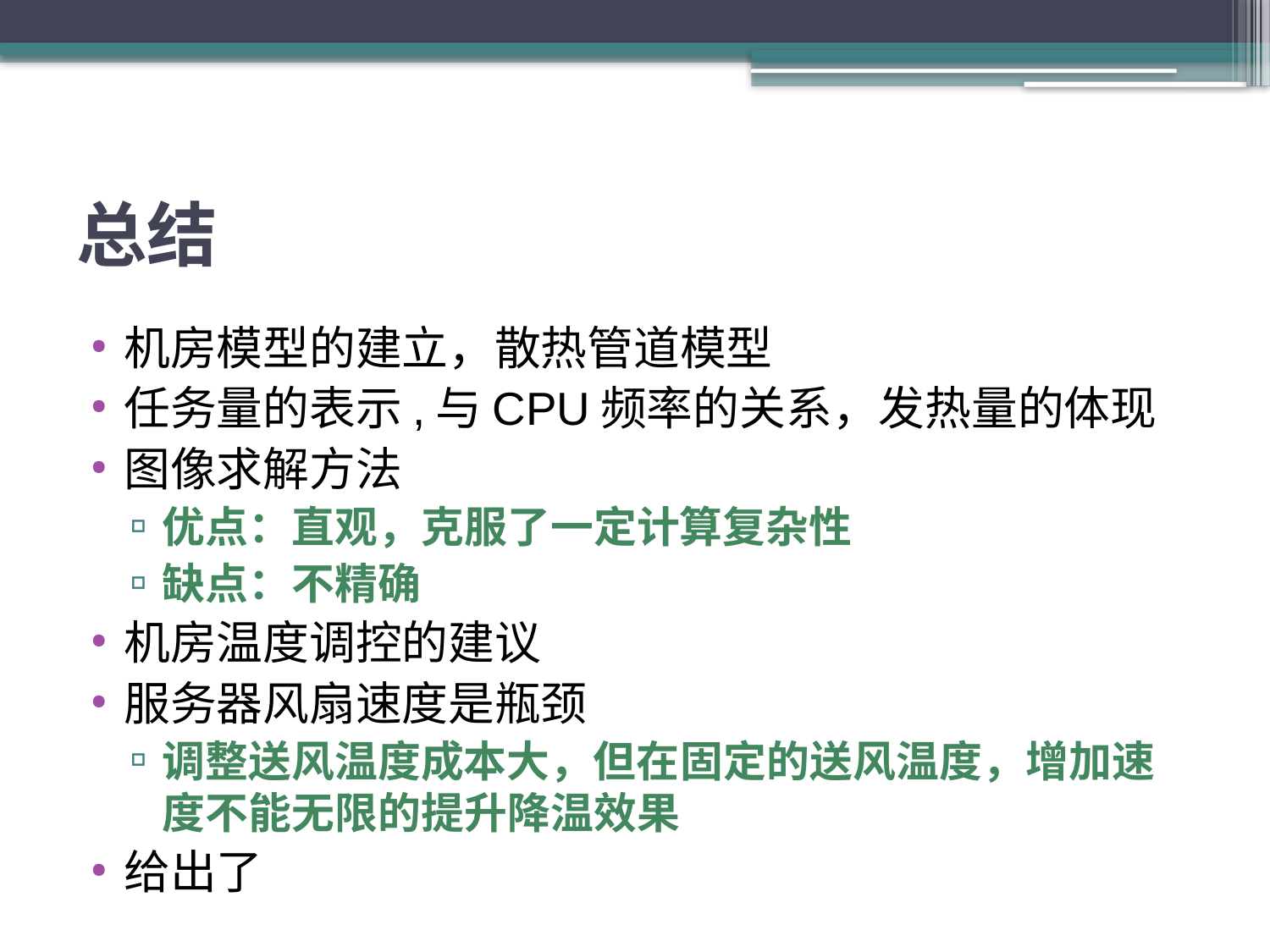

# 总结
机房模型的建立，散热管道模型
任务量的表示,与CPU频率的关系，发热量的体现
图像求解方法
优点：直观，克服了一定计算复杂性
缺点：不精确
机房温度调控的建议
服务器风扇速度是瓶颈
调整送风温度成本大，但在固定的送风温度，增加速度不能无限的提升降温效果
给出了